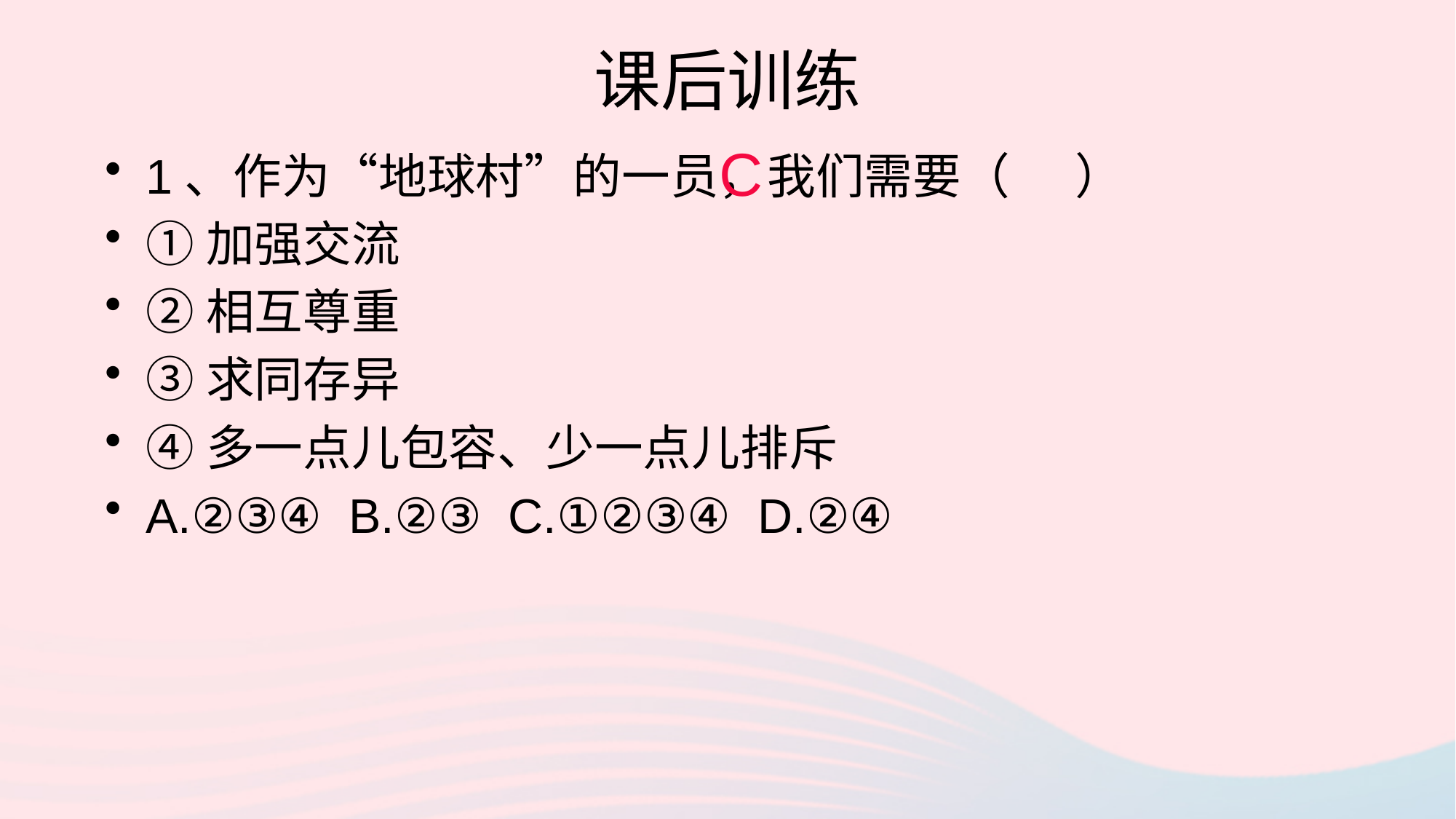

# 课后训练
C
1、作为“地球村”的一员，我们需要（      ）
①加强交流
②相互尊重
③求同存异
④多一点儿包容、少一点儿排斥
A.②③④  B.②③  C.①②③④  D.②④